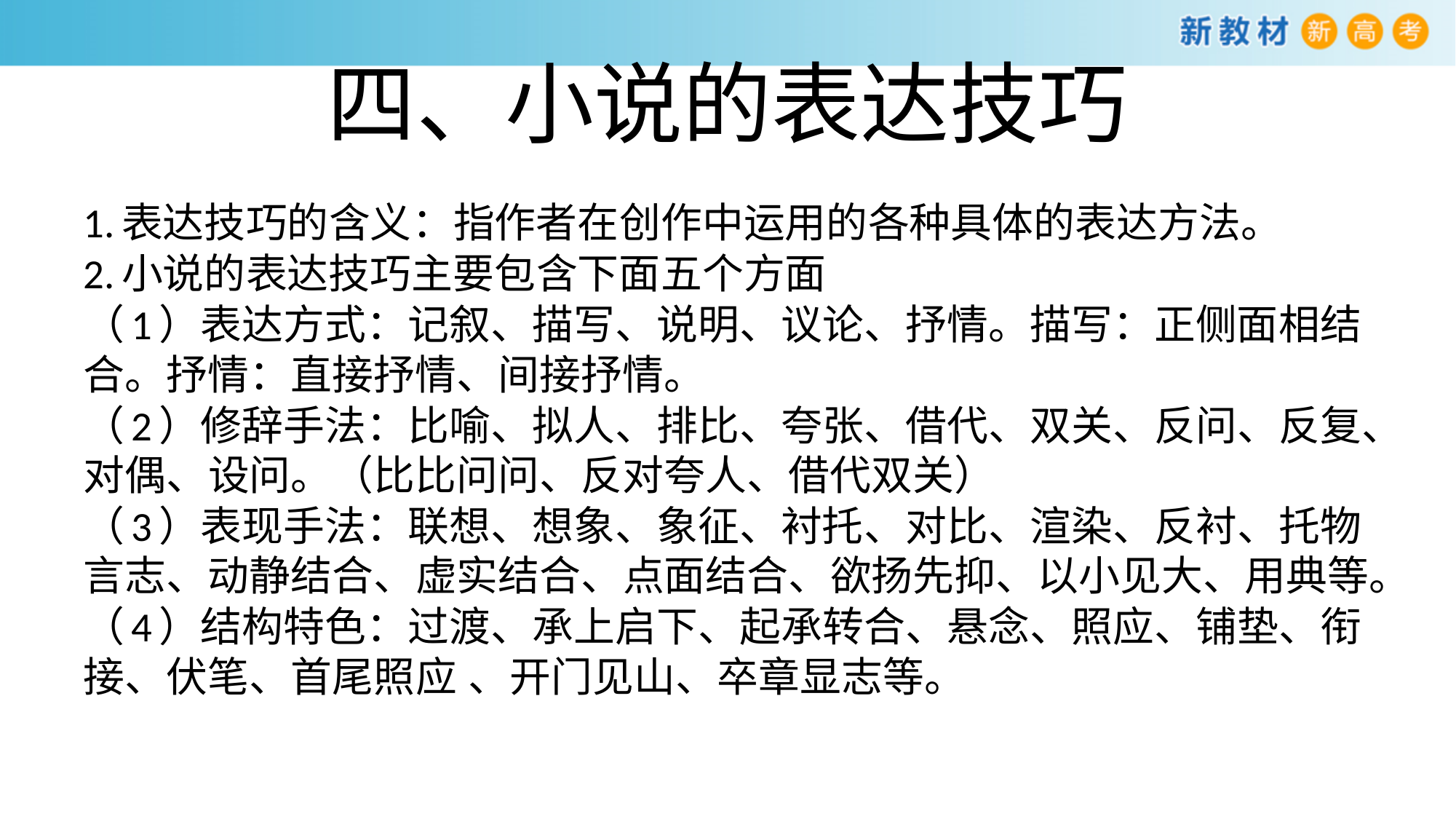

# 四、小说的表达技巧
1.表达技巧的含义：指作者在创作中运用的各种具体的表达方法。
2.小说的表达技巧主要包含下面五个方面
（1）表达方式：记叙、描写、说明、议论、抒情。描写：正侧面相结合。抒情：直接抒情、间接抒情。
（2）修辞手法：比喻、拟人、排比、夸张、借代、双关、反问、反复、对偶、设问。（比比问问、反对夸人、借代双关）
（3）表现手法：联想、想象、象征、衬托、对比、渲染、反衬、托物言志、动静结合、虚实结合、点面结合、欲扬先抑、以小见大、用典等。
（4）结构特色：过渡、承上启下、起承转合、悬念、照应、铺垫、衔接、伏笔、首尾照应 、开门见山、卒章显志等。